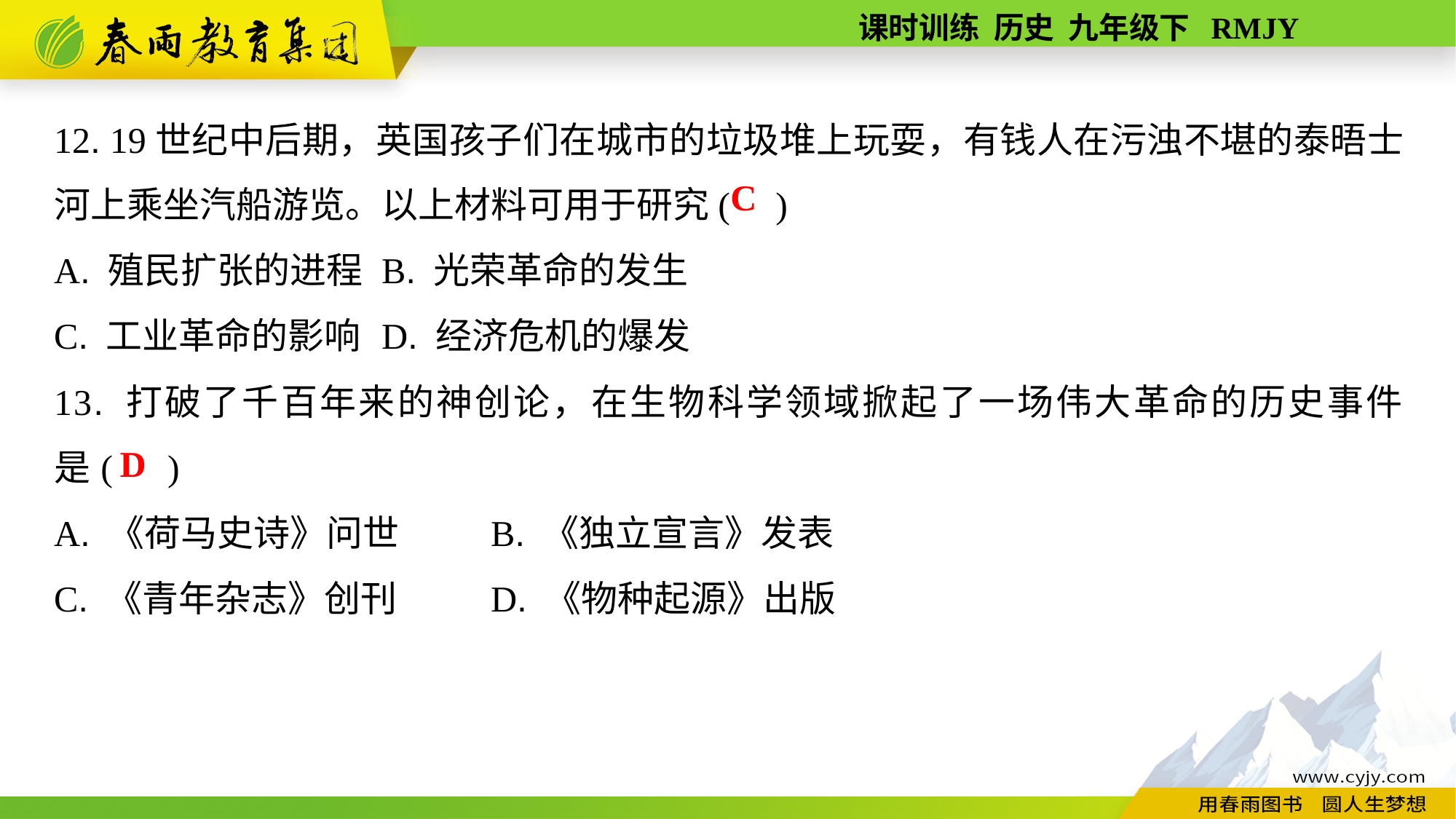

12. 19世纪中后期，英国孩子们在城市的垃圾堆上玩耍，有钱人在污浊不堪的泰晤士河上乘坐汽船游览。以上材料可用于研究(     )
A. 殖民扩张的进程	B. 光荣革命的发生
C. 工业革命的影响	D. 经济危机的爆发
13. 打破了千百年来的神创论，在生物科学领域掀起了一场伟大革命的历史事件是(     )
A. 《荷马史诗》问世	B. 《独立宣言》发表
C. 《青年杂志》创刊	D. 《物种起源》出版
C
D